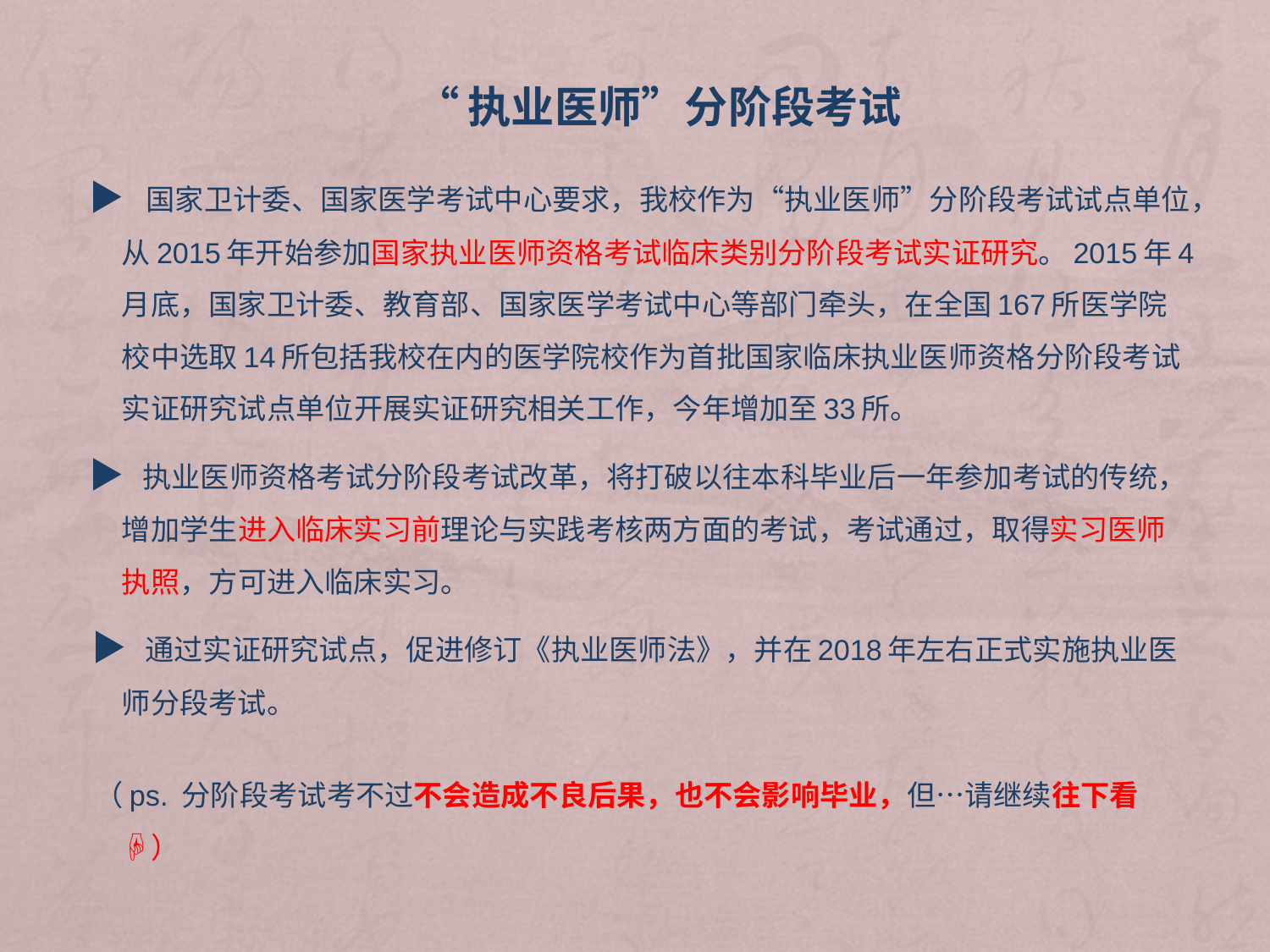

“执业医师”分阶段考试

  ▶  国家卫计委、国家医学考试中心要求，我校作为“执业医师”分阶段考试试点单位，从2015年开始参加国家执业医师资格考试临床类别分阶段考试实证研究。2015年4月底，国家卫计委、教育部、国家医学考试中心等部门牵头，在全国167所医学院校中选取14所包括我校在内的医学院校作为首批国家临床执业医师资格分阶段考试实证研究试点单位开展实证研究相关工作，今年增加至33所。
  ▶  执业医师资格考试分阶段考试改革，将打破以往本科毕业后一年参加考试的传统，增加学生进入临床实习前理论与实践考核两方面的考试，考试通过，取得实习医师执照，方可进入临床实习。
  ▶  通过实证研究试点，促进修订《执业医师法》，并在2018年左右正式实施执业医师分段考试。

  （ps. 分阶段考试考不过不会造成不良后果，也不会影响毕业，但…请继续往下看☟）